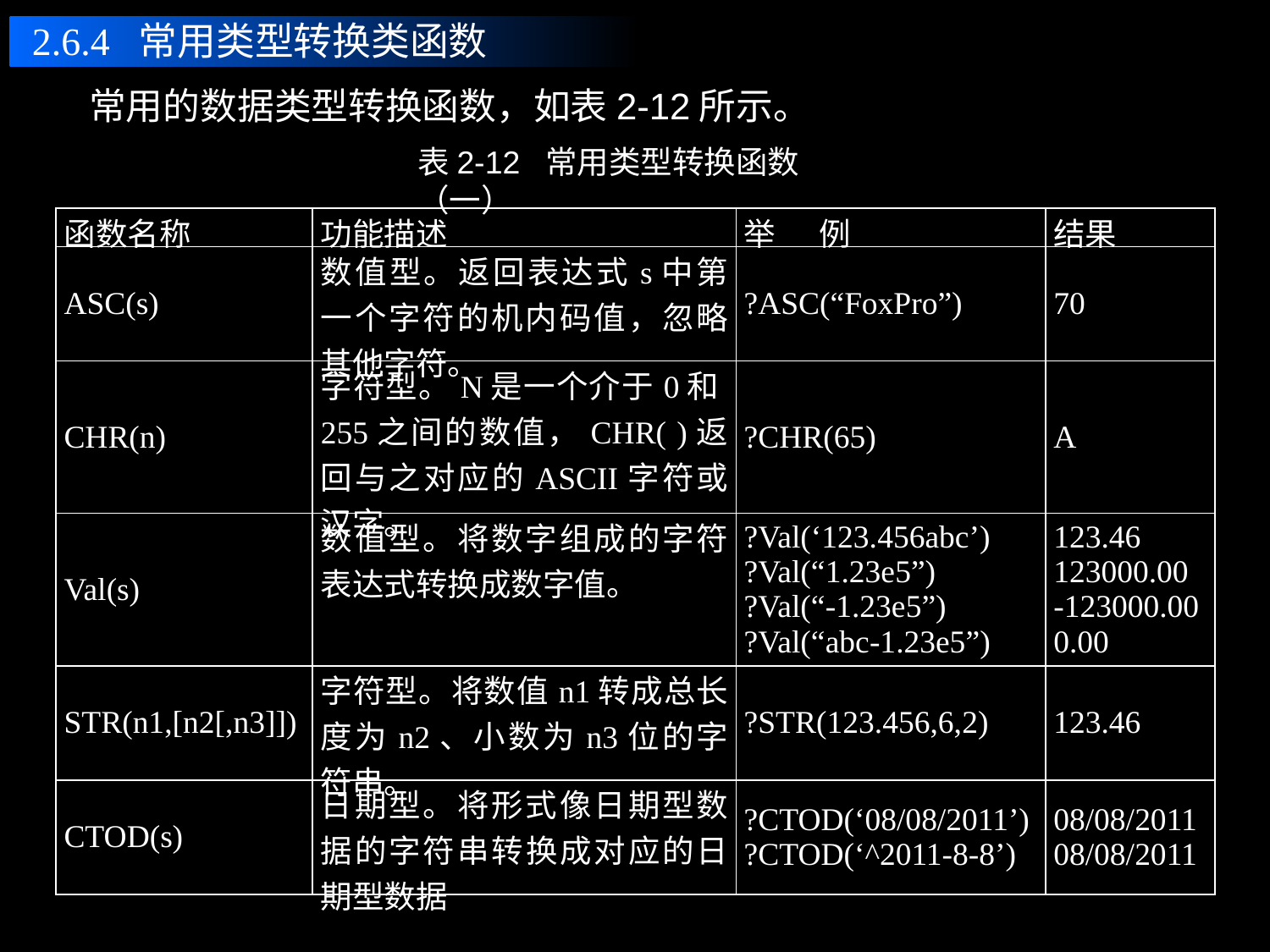

2.6.4  常用类型转换类函数
       常用的数据类型转换函数，如表2-12所示。
表2-12  常用类型转换函数（一）
| 函数名称 | 功能描述 | 举 例 | 结果 |
| --- | --- | --- | --- |
| ASC(s) | 数值型。返回表达式s中第一个字符的机内码值，忽略其他字符。 | ?ASC(“FoxPro”) | 70 |
| CHR(n) | 字符型。N是一个介于0和255之间的数值，CHR( )返回与之对应的ASCII字符或汉字。 | ?CHR(65) | A |
| Val(s) | 数值型。将数字组成的字符表达式转换成数字值。 | ?Val(‘123.456abc’) ?Val(“1.23e5”) ?Val(“-1.23e5”) ?Val(“abc-1.23e5”) | 123.46 123000.00 -123000.00 0.00 |
| STR(n1,[n2[,n3]]) | 字符型。将数值n1转成总长度为n2、小数为n3位的字符串。 | ?STR(123.456,6,2) | 123.46 |
| CTOD(s) | 日期型。将形式像日期型数据的字符串转换成对应的日期型数据 | ?CTOD(‘08/08/2011’) ?CTOD(‘^2011-8-8’) | 08/08/2011 08/08/2011 |